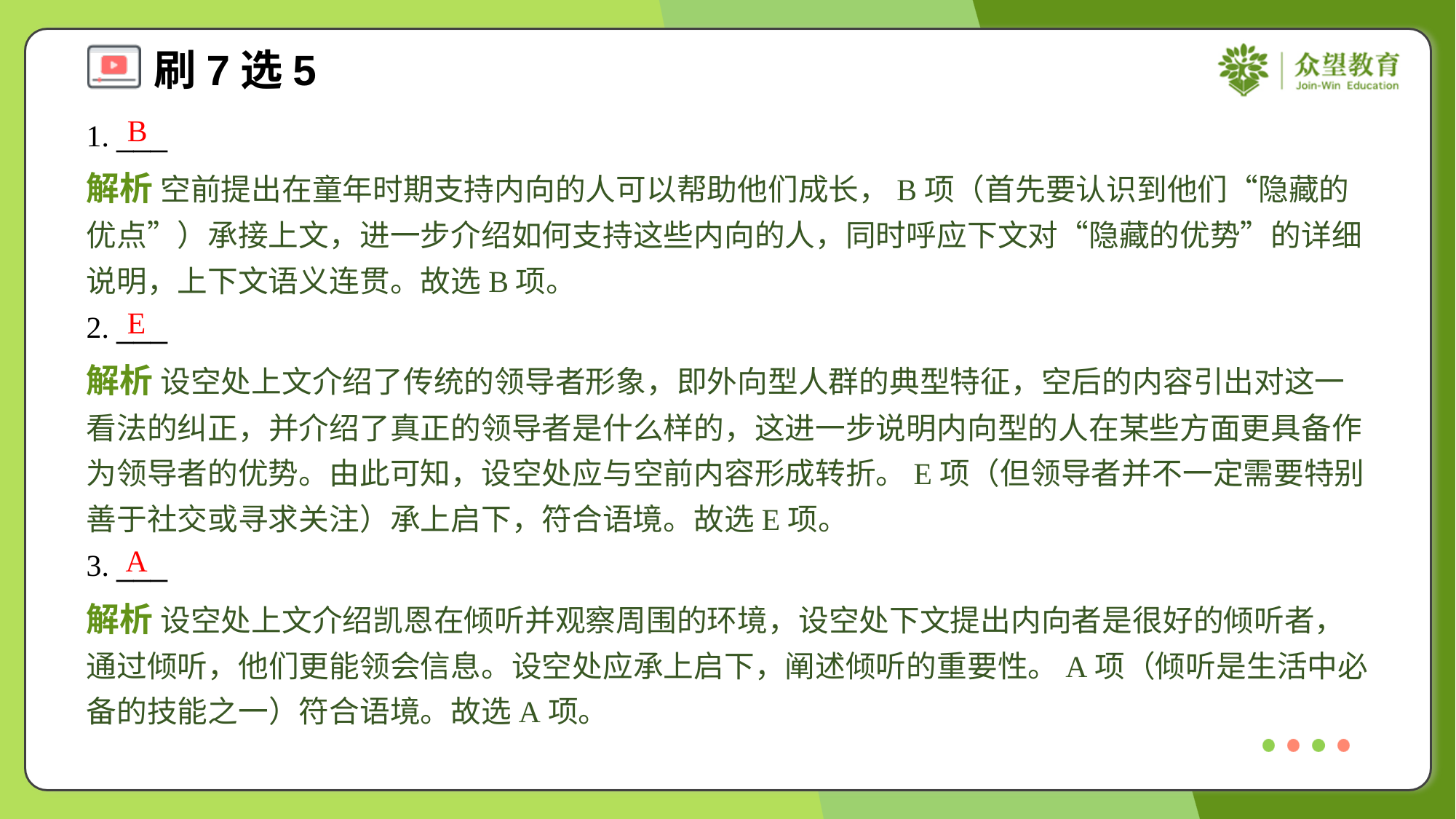

B
1. ___
解析 空前提出在童年时期支持内向的人可以帮助他们成长，B项（首先要认识到他们“隐藏的优点”）承接上文，进一步介绍如何支持这些内向的人，同时呼应下文对“隐藏的优势”的详细说明，上下文语义连贯。故选B项。
E
2. ___
解析 设空处上文介绍了传统的领导者形象，即外向型人群的典型特征，空后的内容引出对这一看法的纠正，并介绍了真正的领导者是什么样的，这进一步说明内向型的人在某些方面更具备作为领导者的优势。由此可知，设空处应与空前内容形成转折。E项（但领导者并不一定需要特别善于社交或寻求关注）承上启下，符合语境。故选E项。
A
3. ___
解析 设空处上文介绍凯恩在倾听并观察周围的环境，设空处下文提出内向者是很好的倾听者，通过倾听，他们更能领会信息。设空处应承上启下，阐述倾听的重要性。A项（倾听是生活中必备的技能之一）符合语境。故选A项。